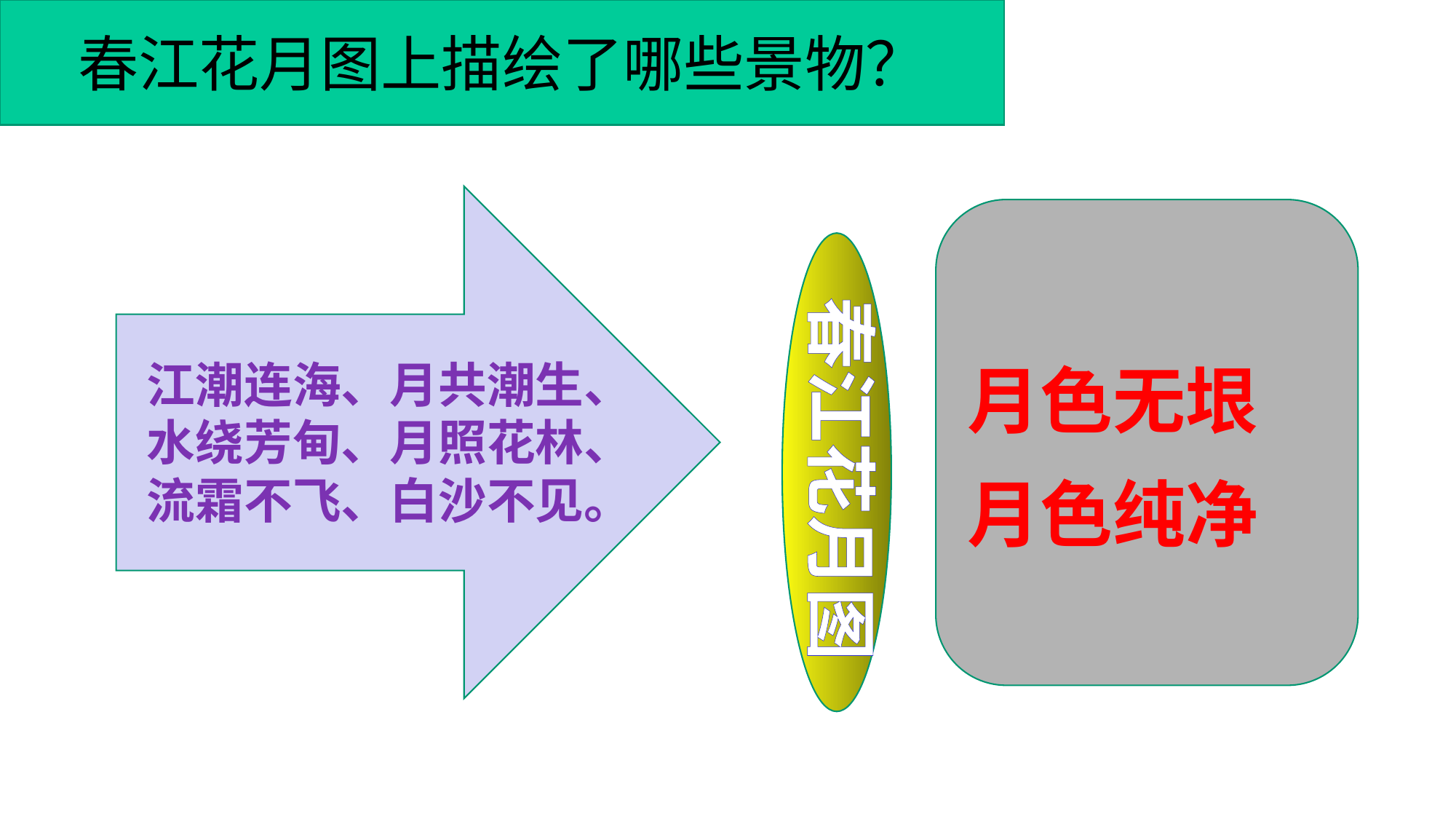

春江花月图上描绘了哪些景物？

月色无垠
月色纯净

春江花月图
江潮连海、月共潮生、水绕芳甸、月照花林、流霜不飞、白沙不见。